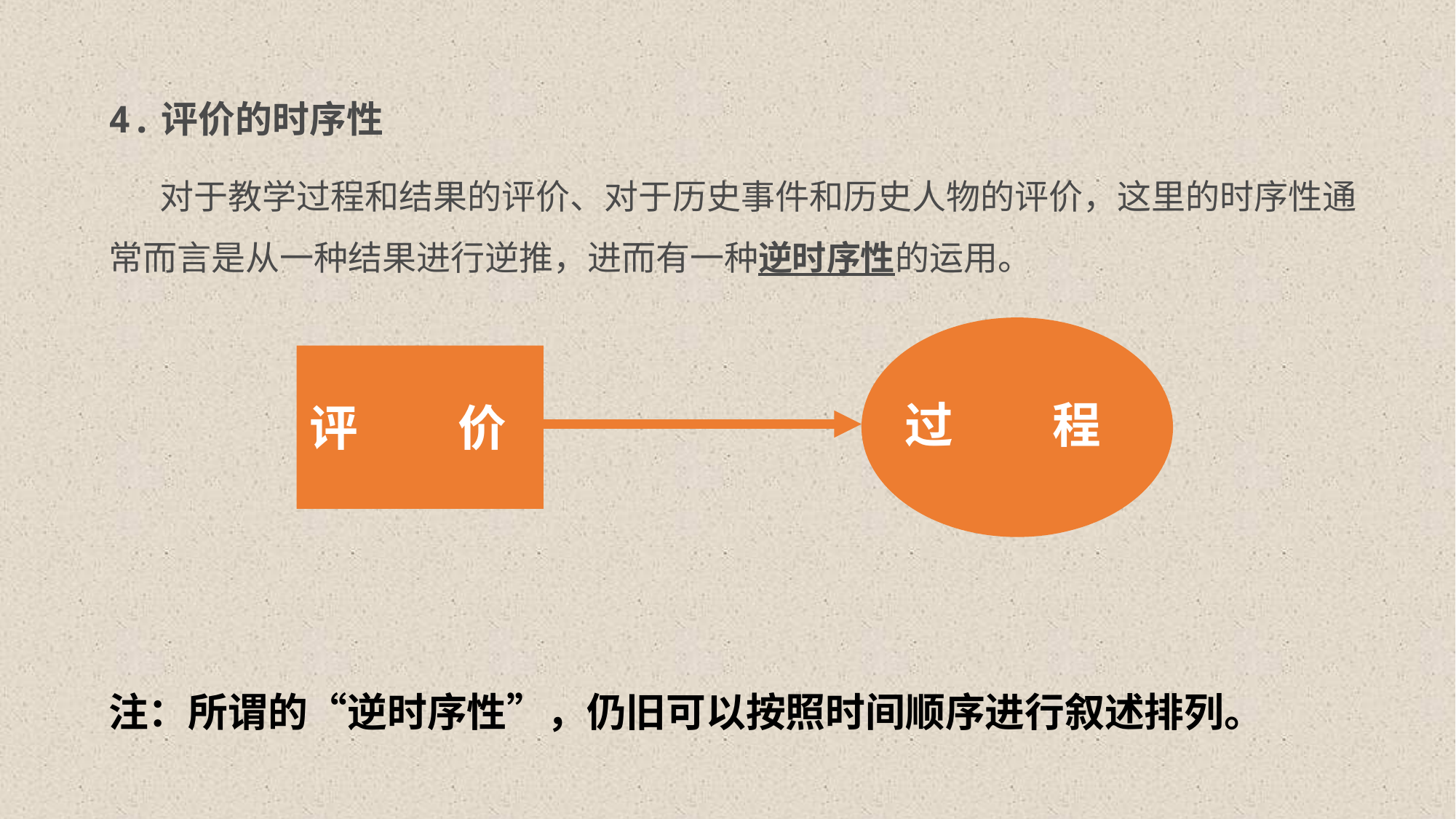

4.评价的时序性
对于教学过程和结果的评价、对于历史事件和历史人物的评价，这里的时序性通常而言是从一种结果进行逆推，进而有一种逆时序性的运用。

注：所谓的“逆时序性”，仍旧可以按照时间顺序进行叙述排列。

过         程

评         价